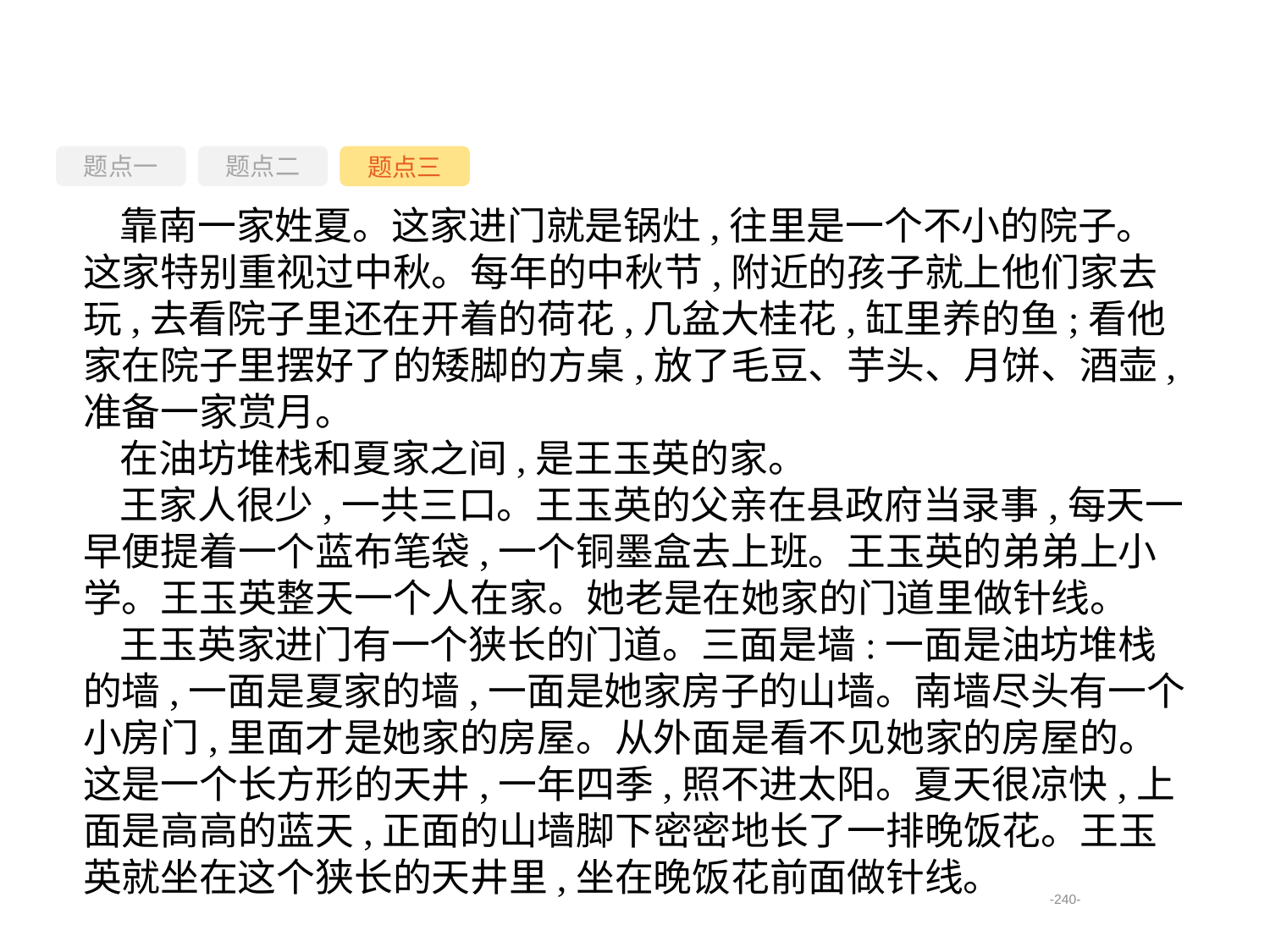

题点一
题点三
题点二
靠南一家姓夏。这家进门就是锅灶,往里是一个不小的院子。这家特别重视过中秋。每年的中秋节,附近的孩子就上他们家去玩,去看院子里还在开着的荷花,几盆大桂花,缸里养的鱼;看他家在院子里摆好了的矮脚的方桌,放了毛豆、芋头、月饼、酒壶,准备一家赏月。
在油坊堆栈和夏家之间,是王玉英的家。
王家人很少,一共三口。王玉英的父亲在县政府当录事,每天一早便提着一个蓝布笔袋,一个铜墨盒去上班。王玉英的弟弟上小学。王玉英整天一个人在家。她老是在她家的门道里做针线。
王玉英家进门有一个狭长的门道。三面是墙:一面是油坊堆栈的墙,一面是夏家的墙,一面是她家房子的山墙。南墙尽头有一个小房门,里面才是她家的房屋。从外面是看不见她家的房屋的。这是一个长方形的天井,一年四季,照不进太阳。夏天很凉快,上面是高高的蓝天,正面的山墙脚下密密地长了一排晚饭花。王玉英就坐在这个狭长的天井里,坐在晚饭花前面做针线。
-240-